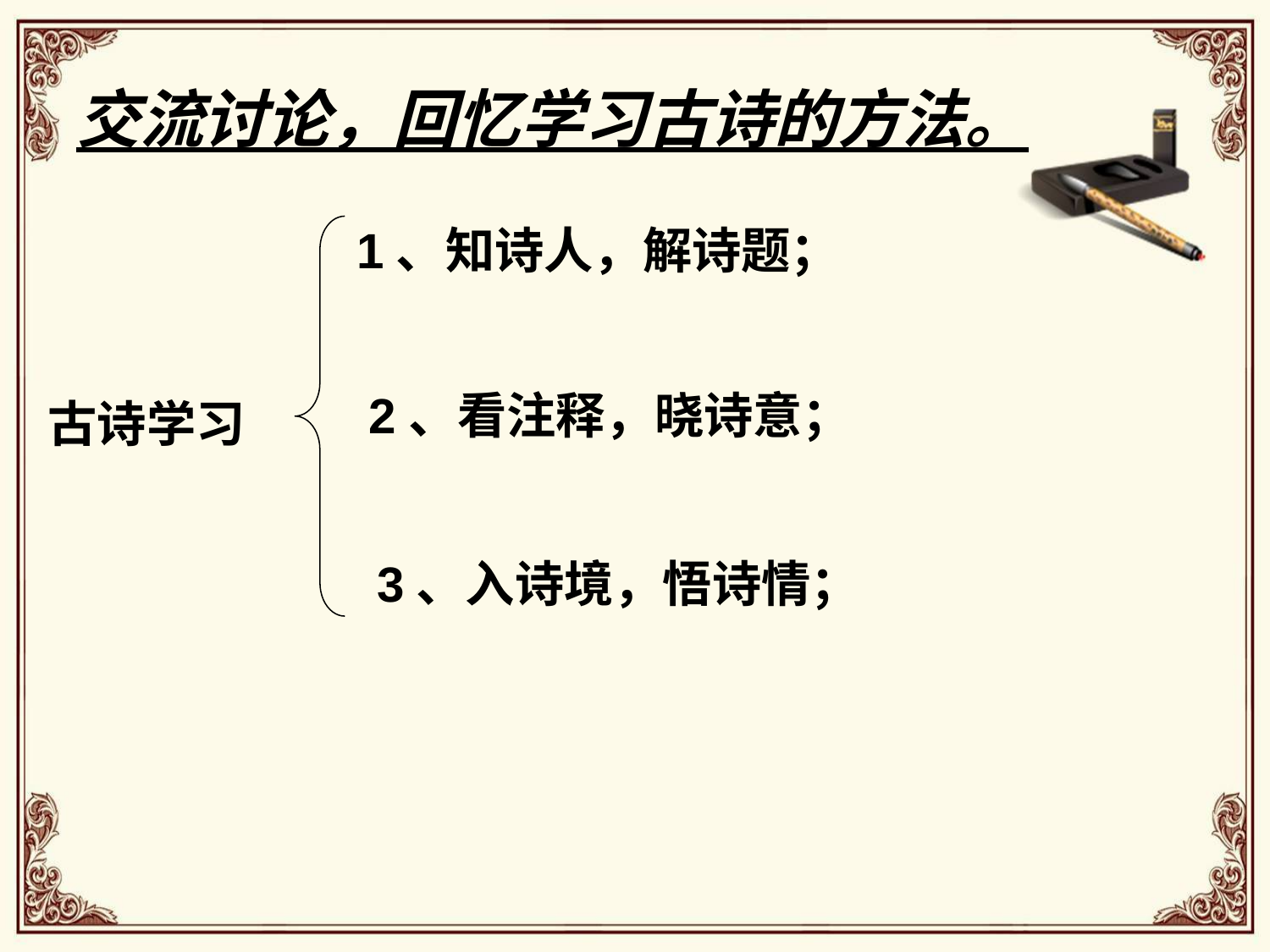

# 交流讨论，回忆学习古诗的方法。
1、知诗人，解诗题；

2、看注释，晓诗意；
古诗学习
3、入诗境，悟诗情；